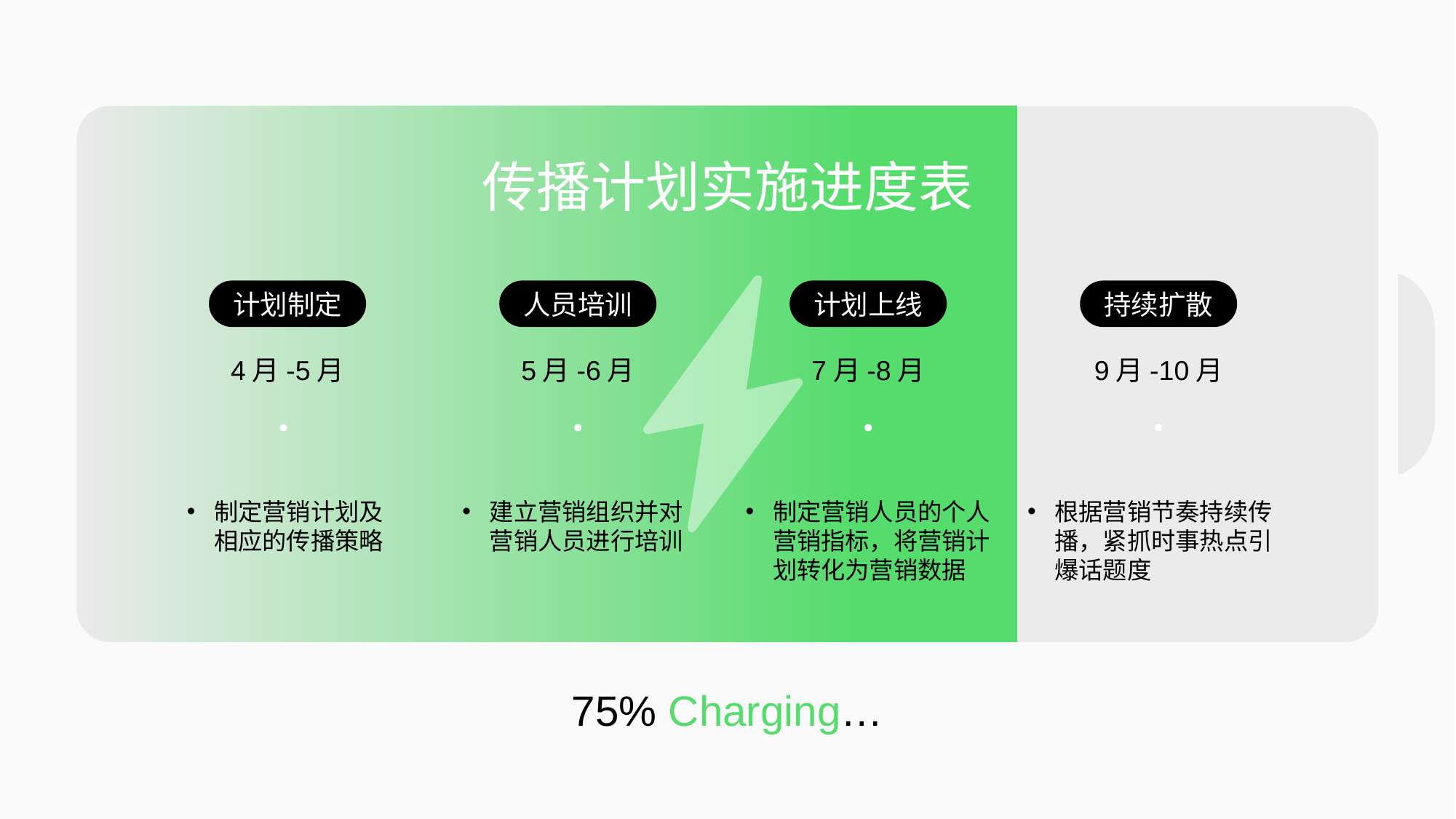

传播计划实施进度表

计划制定
人员培训
计划上线
持续扩散
4月-5月
5月-6月
7月-8月
9月-10月

制定营销计划及相应的传播策略
建立营销组织并对营销人员进行培训
制定营销人员的个人营销指标，将营销计划转化为营销数据
根据营销节奏持续传播，紧抓时事热点引爆话题度
75% Charging…